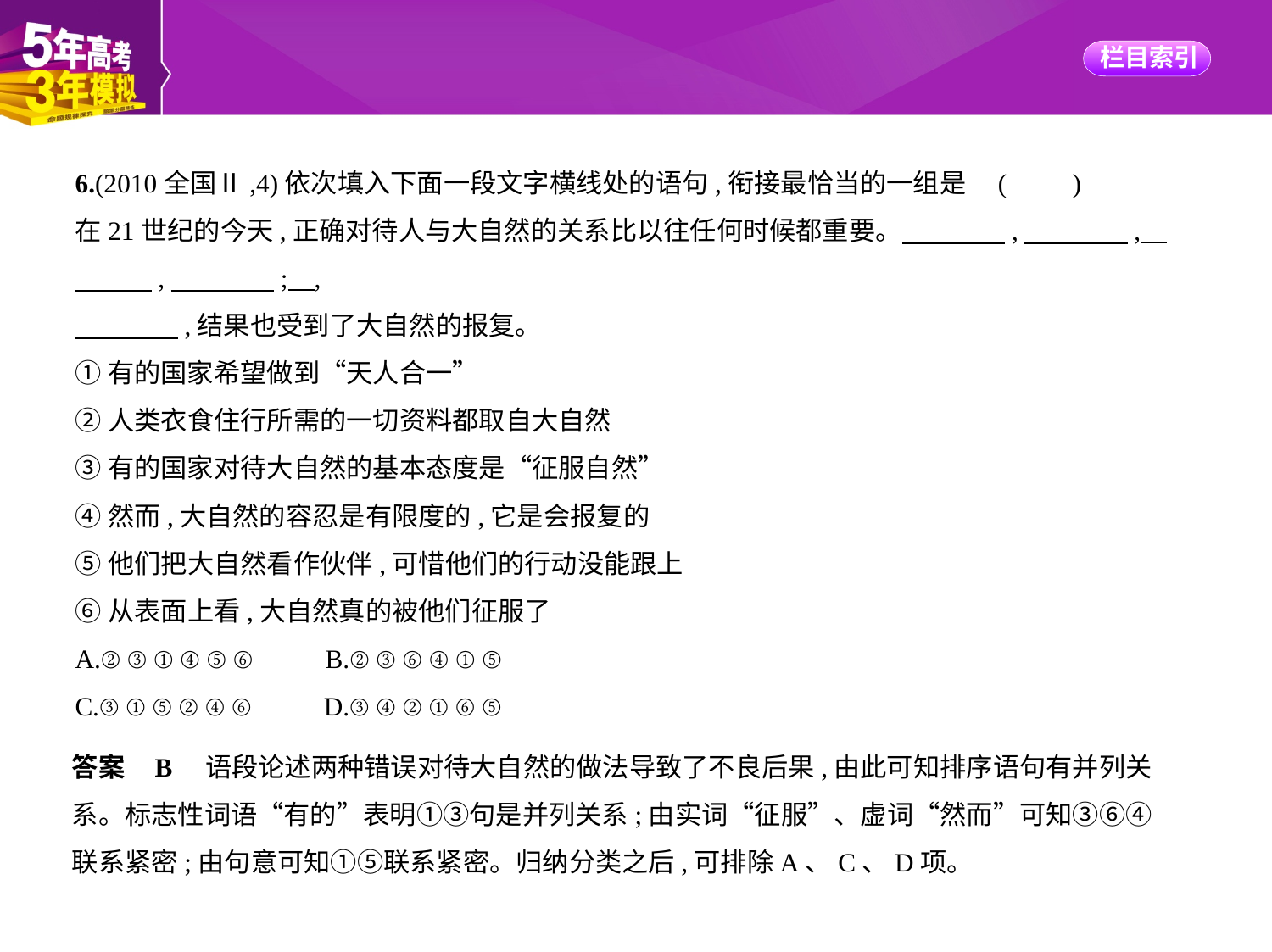

6.(2010全国Ⅱ,4)依次填入下面一段文字横线处的语句,衔接最恰当的一组是 (　　)
在21世纪的今天,正确对待人与大自然的关系比以往任何时候都重要。　　　    ,　　　    ,    
　　    ,　　　    ;    ,
　　　    ,结果也受到了大自然的报复。
①有的国家希望做到“天人合一”
②人类衣食住行所需的一切资料都取自大自然
③有的国家对待大自然的基本态度是“征服自然”
④然而,大自然的容忍是有限度的,它是会报复的
⑤他们把大自然看作伙伴,可惜他们的行动没能跟上
⑥从表面上看,大自然真的被他们征服了
A.②③①④⑤⑥　　B.②③⑥④①⑤
C.③①⑤②④⑥　　D.③④②①⑥⑤
答案    B　语段论述两种错误对待大自然的做法导致了不良后果,由此可知排序语句有并列关
系。标志性词语“有的”表明①③句是并列关系;由实词“征服”、虚词“然而”可知③⑥④
联系紧密;由句意可知①⑤联系紧密。归纳分类之后,可排除A、C、D项。